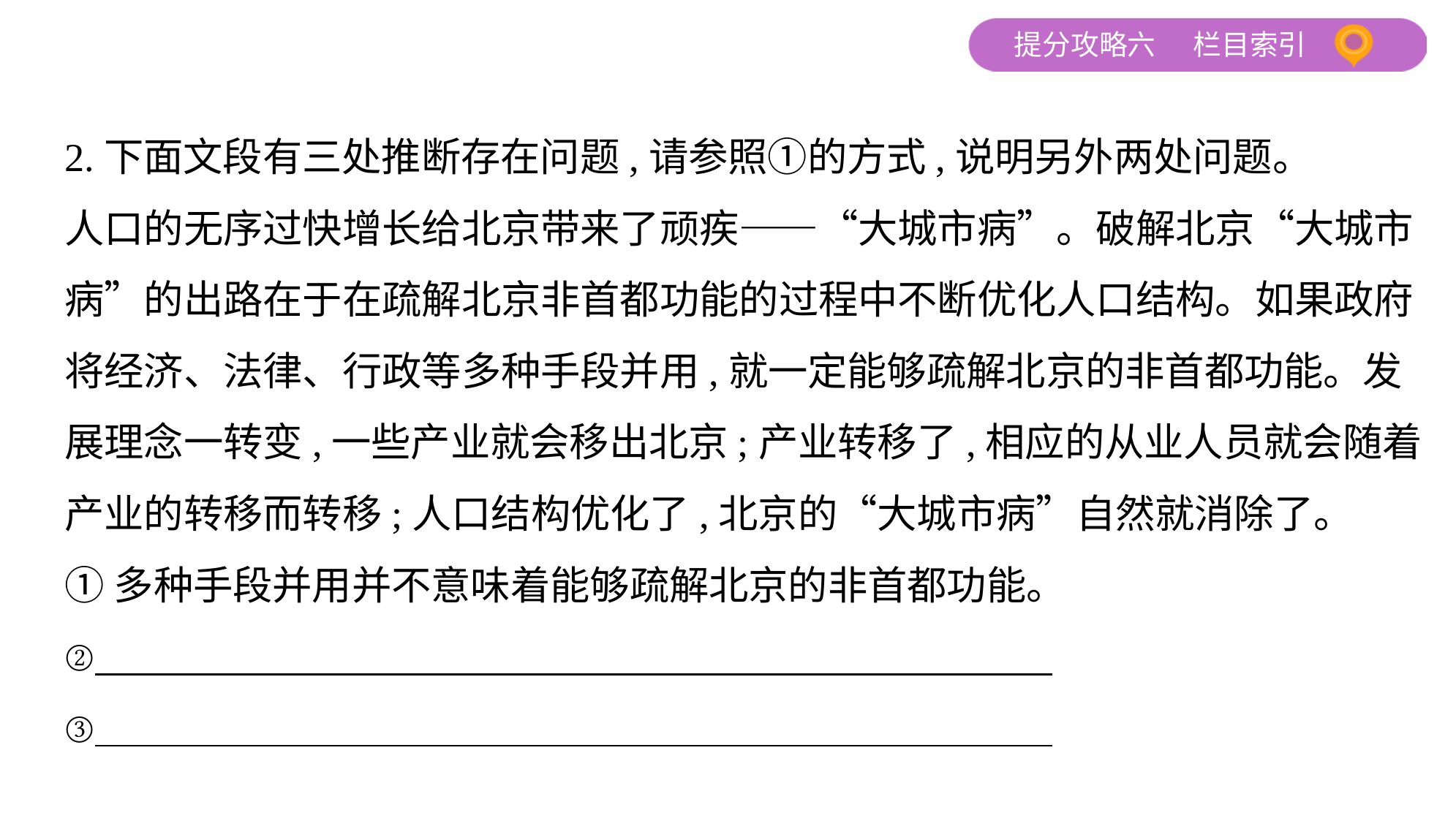

2.下面文段有三处推断存在问题,请参照①的方式,说明另外两处问题。
人口的无序过快增长给北京带来了顽疾——“大城市病”。破解北京“大城市病”的出路在于在疏解北京非首都功能的过程中不断优化人口结构。如果政府将经济、法律、行政等多种手段并用,就一定能够疏解北京的非首都功能。发展理念一转变,一些产业就会移出北京;产业转移了,相应的从业人员就会随着产业的转移而转移;人口结构优化了,北京的“大城市病”自然就消除了。
①多种手段并用并不意味着能够疏解北京的非首都功能。
②
③